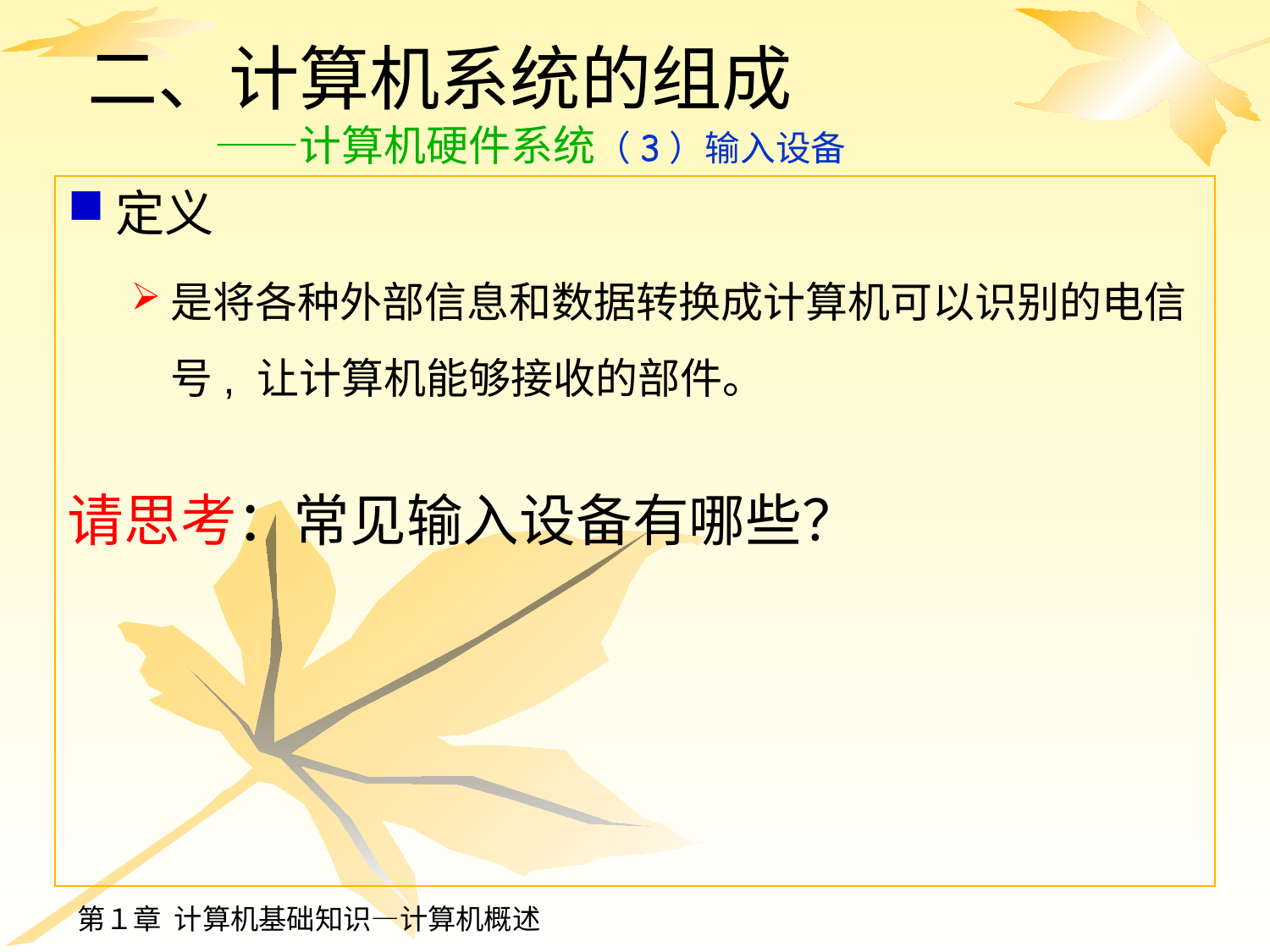

# 二、计算机系统的组成 ——计算机硬件系统（3）输入设备
定义
是将各种外部信息和数据转换成计算机可以识别的电信号, 让计算机能够接收的部件。

请思考：常见输入设备有哪些？